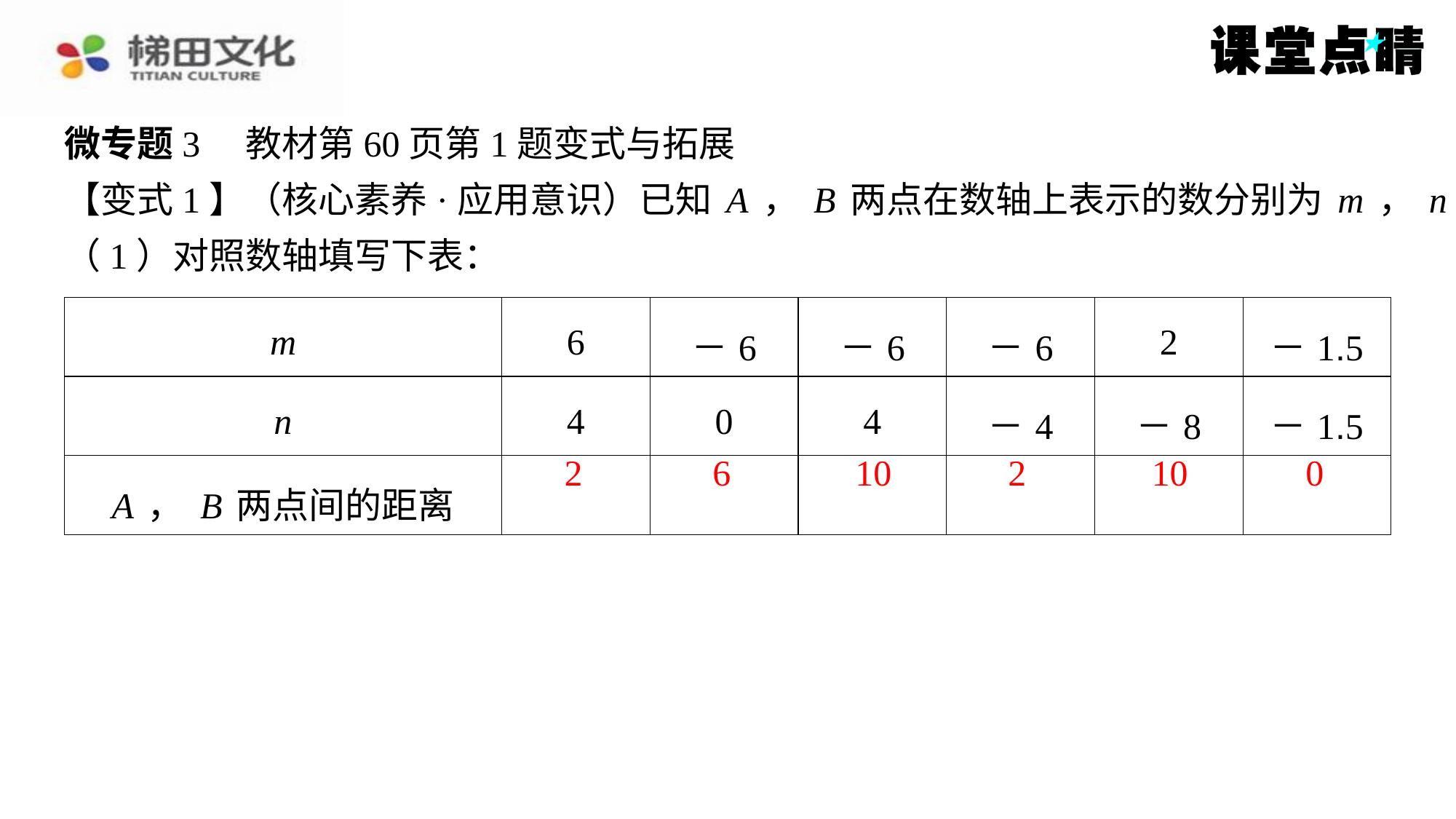

微专题3　教材第60页第1题变式与拓展
【变式1】（核心素养·应用意识）已知A，B两点在数轴上表示的数分别为m，n.
（1）对照数轴填写下表：
| m | 6 | －6 | －6 | －6 | 2 | －1.5 |
| --- | --- | --- | --- | --- | --- | --- |
| n | 4 | 0 | 4 | －4 | －8 | －1.5 |
| A，B两点间的距离 | 2 | 6 | 10 | 2 | 10 | 0 |
2
6
10
2
10
0